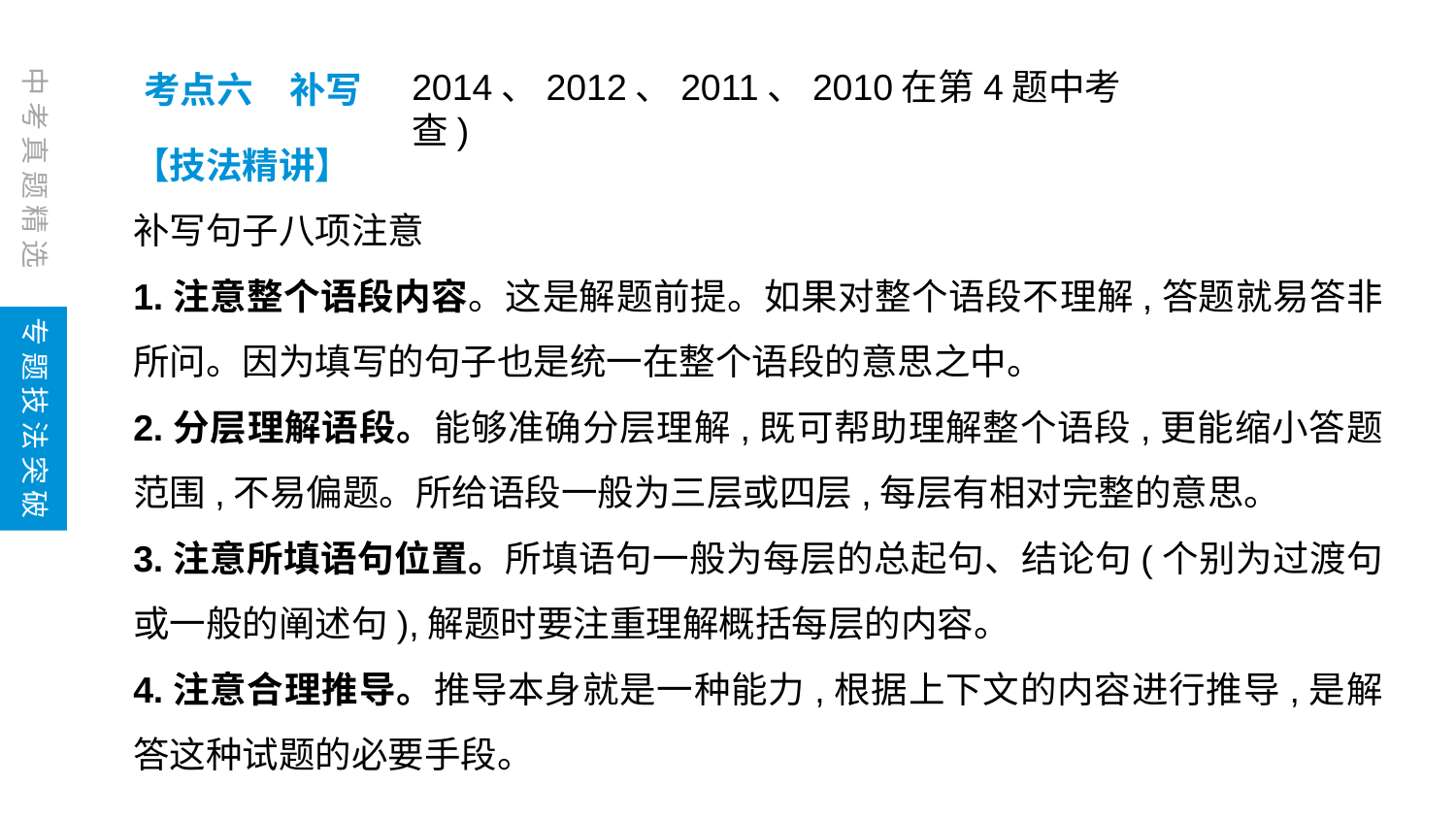

中考真题精选
2014、2012、2011、2010在第4题中考查)
考点六　补写
【技法精讲】
补写句子八项注意
1.注意整个语段内容。这是解题前提。如果对整个语段不理解,答题就易答非所问。因为填写的句子也是统一在整个语段的意思之中。
2.分层理解语段。能够准确分层理解,既可帮助理解整个语段,更能缩小答题范围,不易偏题。所给语段一般为三层或四层,每层有相对完整的意思。
3.注意所填语句位置。所填语句一般为每层的总起句、结论句(个别为过渡句或一般的阐述句),解题时要注重理解概括每层的内容。
4.注意合理推导。推导本身就是一种能力,根据上下文的内容进行推导,是解答这种试题的必要手段。

专题技法突破